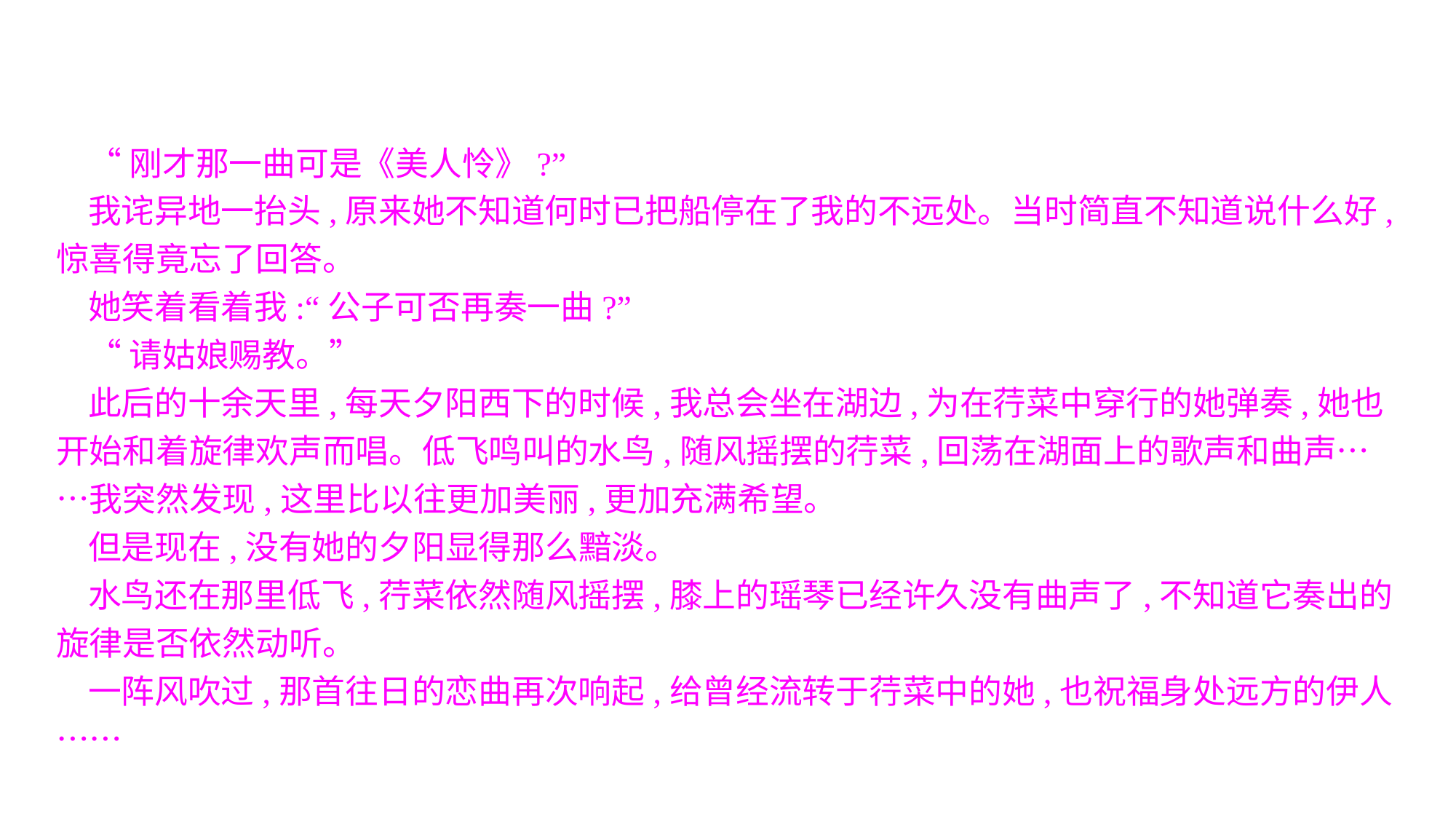

“刚才那一曲可是《美人怜》?”
我诧异地一抬头,原来她不知道何时已把船停在了我的不远处。当时简直不知道说什么好,惊喜得竟忘了回答。
她笑着看着我:“公子可否再奏一曲?”
“请姑娘赐教。”
此后的十余天里,每天夕阳西下的时候,我总会坐在湖边,为在荇菜中穿行的她弹奏,她也开始和着旋律欢声而唱。低飞鸣叫的水鸟,随风摇摆的荇菜,回荡在湖面上的歌声和曲声……我突然发现,这里比以往更加美丽,更加充满希望。
但是现在,没有她的夕阳显得那么黯淡。
水鸟还在那里低飞,荇菜依然随风摇摆,膝上的瑶琴已经许久没有曲声了,不知道它奏出的旋律是否依然动听。
一阵风吹过,那首往日的恋曲再次响起,给曾经流转于荇菜中的她,也祝福身处远方的伊人……